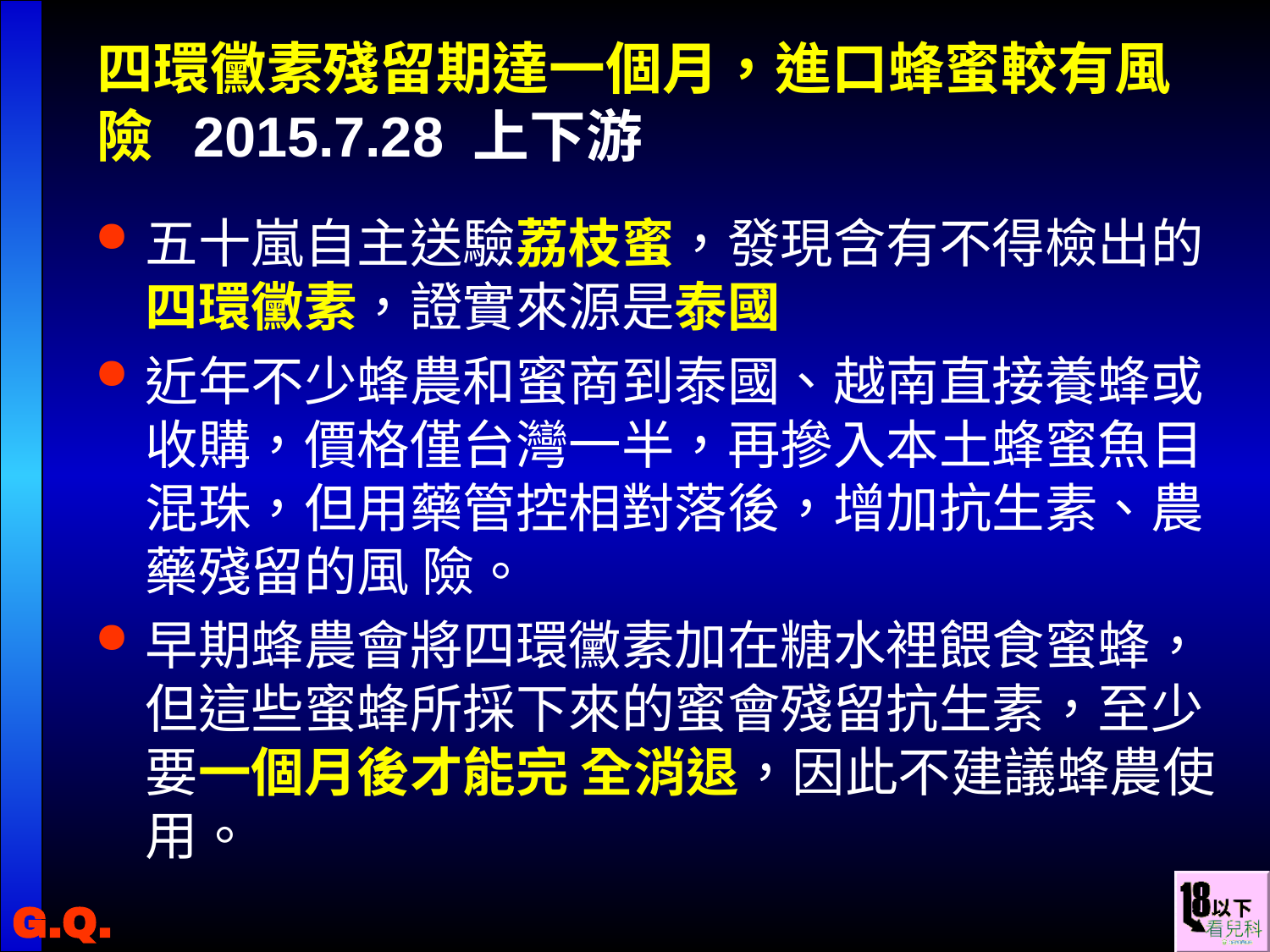

四環黴素殘留期達一個月，進口蜂蜜較有風險  2015.7.28 上下游
五十嵐自主送驗荔枝蜜，發現含有不得檢出的四環黴素，證實來源是泰國
近年不少蜂農和蜜商到泰國、越南直接養蜂或收購，價格僅台灣一半，再摻入本土蜂蜜魚目混珠，但用藥管控相對落後，增加抗生素、農藥殘留的風 險。
早期蜂農會將四環黴素加在糖水裡餵食蜜蜂，但這些蜜蜂所採下來的蜜會殘留抗生素，至少要一個月後才能完 全消退，因此不建議蜂農使用。